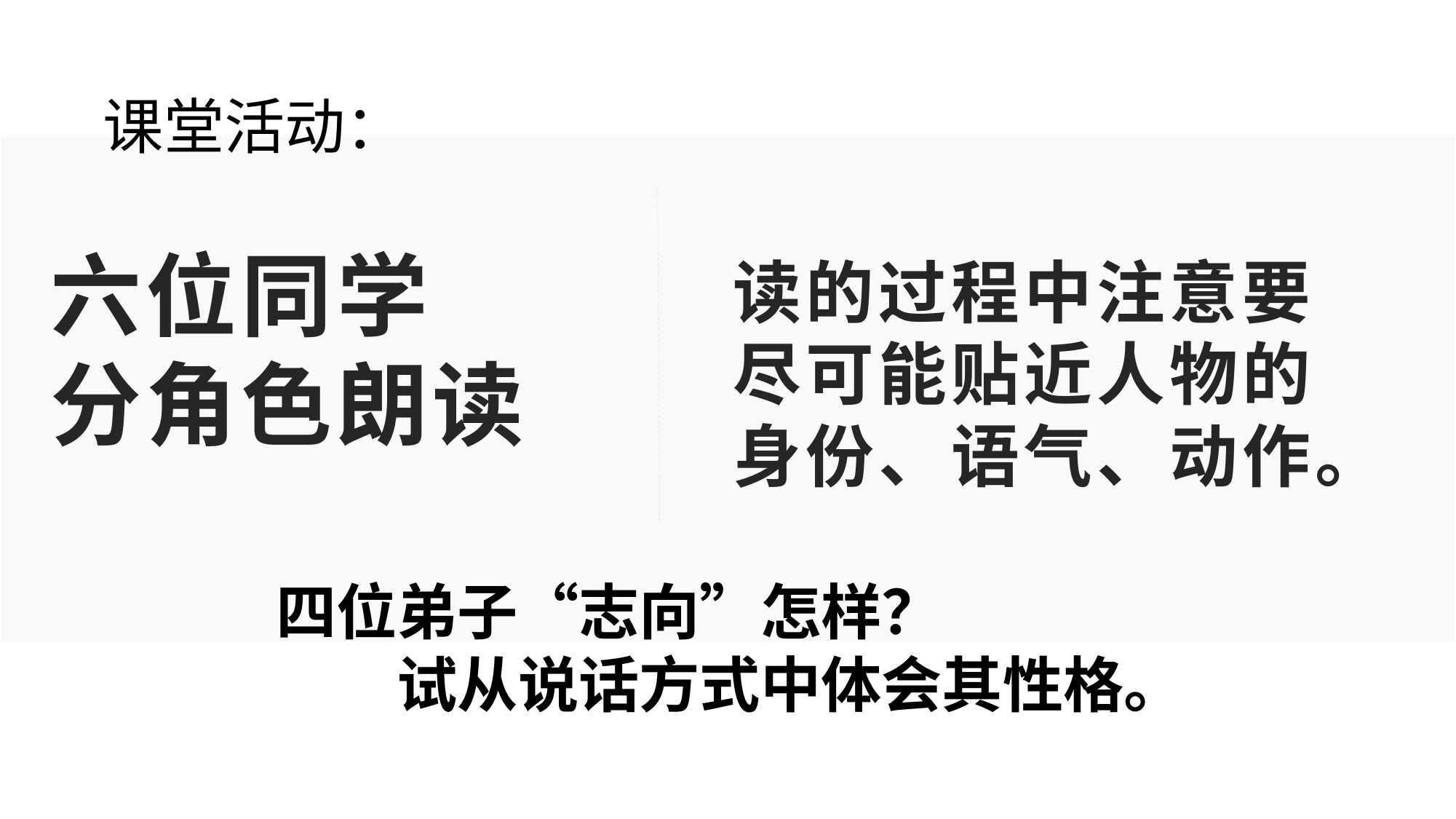

课堂活动：

六位同学
分角色朗读
读的过程中注意要尽可能贴近人物的身份、语气、动作。
四位弟子“志向”怎样？
　　试从说话方式中体会其性格。